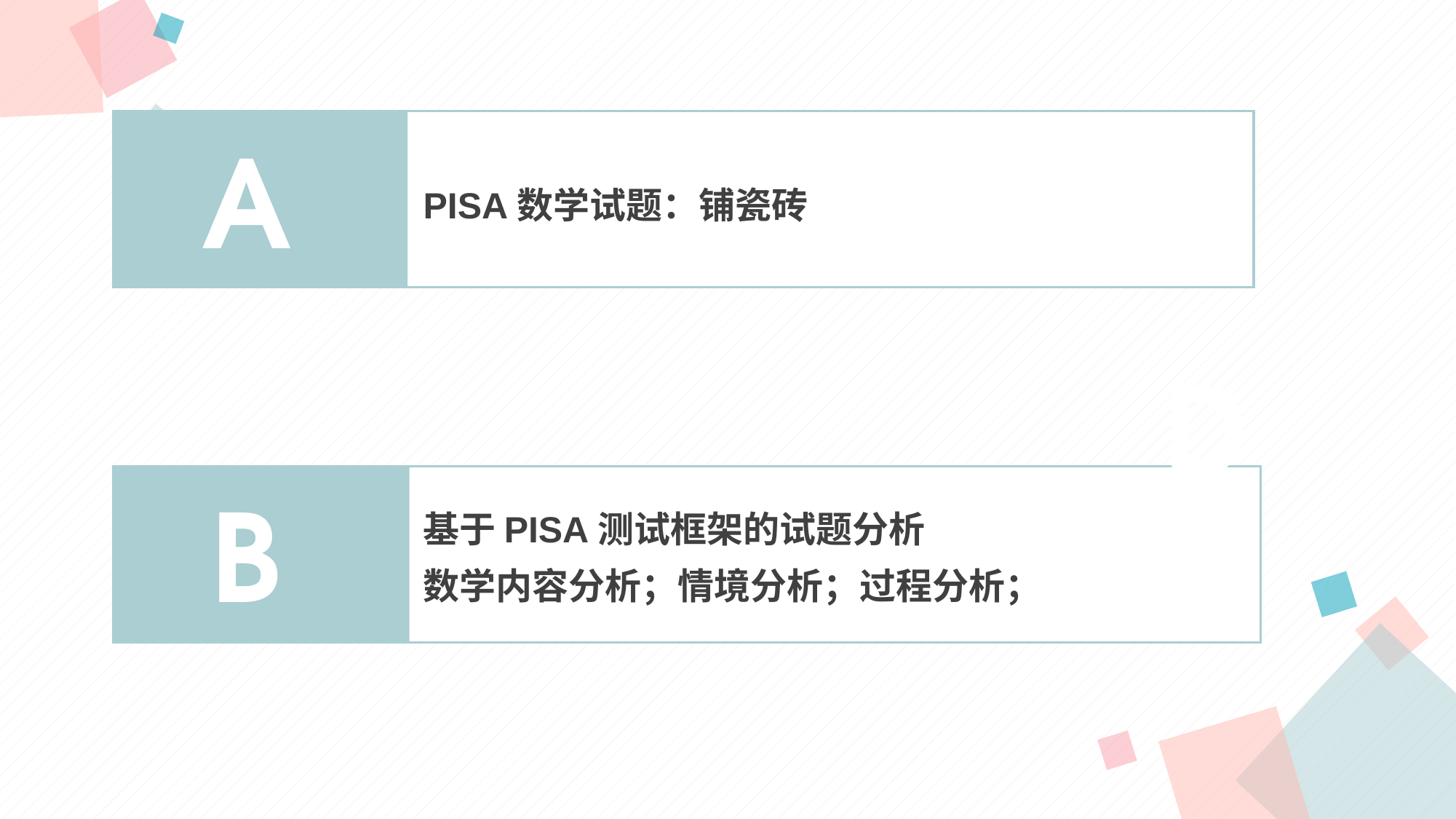

A
PISA数学试题：铺瓷砖
D

B
基于PISA测试框架的试题分析
数学内容分析；情境分析；过程分析；